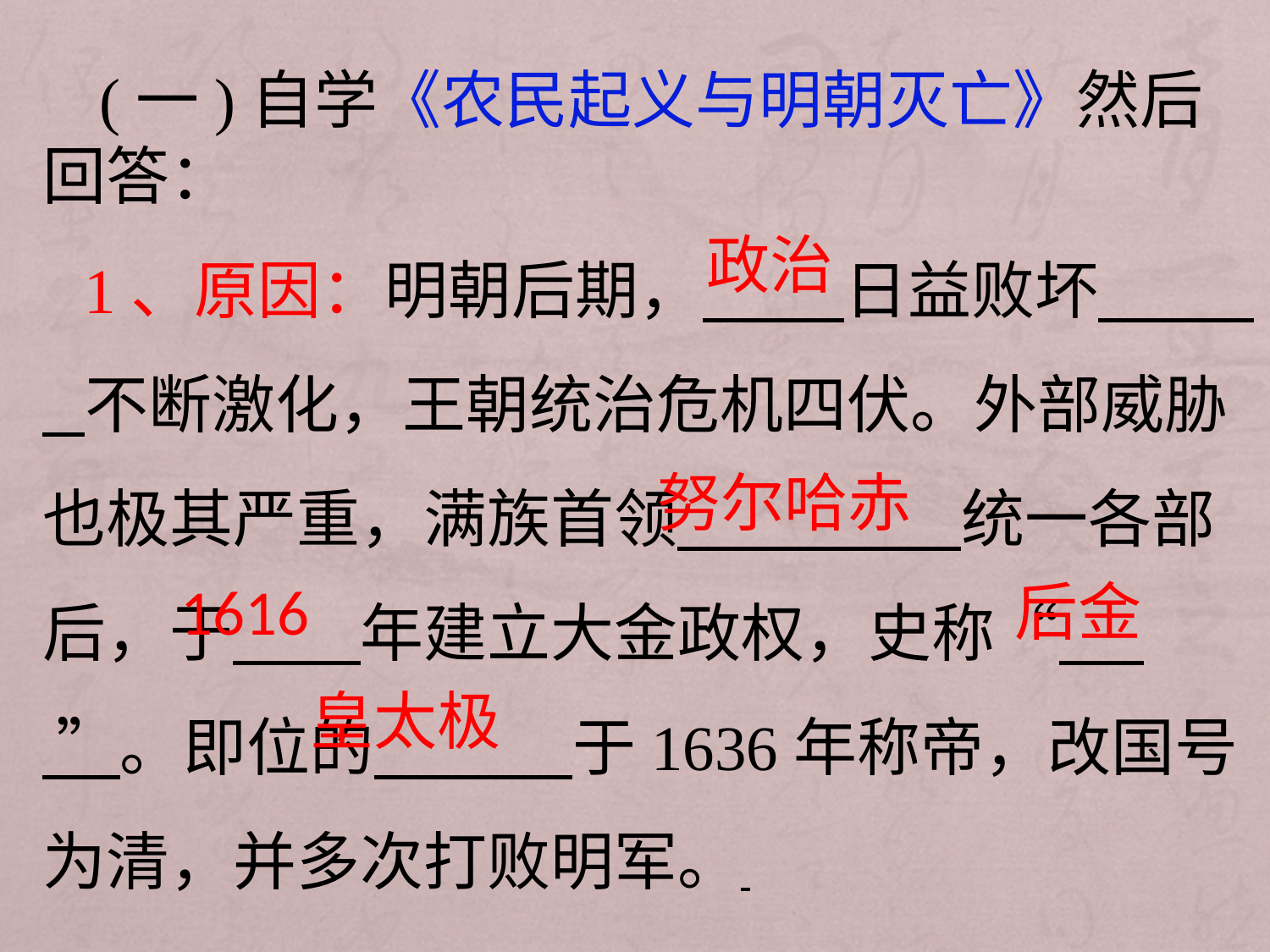

(一)自学《农民起义与明朝灭亡》然后回答：
1、原因：明朝后期，          日益败坏               不断激化，王朝统治危机四伏。外部威胁也极其严重，满族首领                    统一各部后，于         年建立大金政权，史称“        ”。即位的              于1636年称帝，改国号为清，并多次打败明军。
政治
努尔哈赤
1616
后金
皇太极